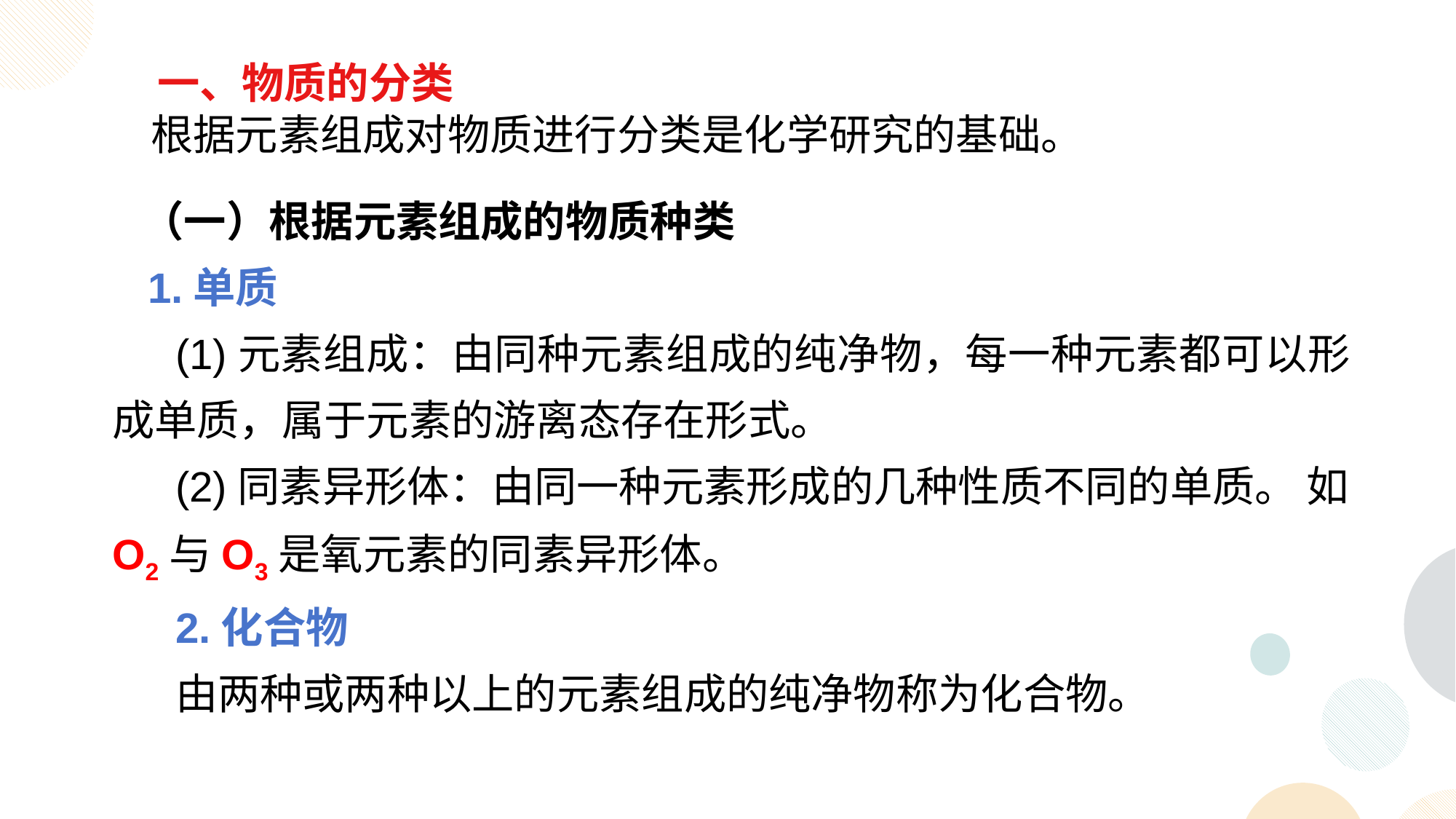

一、物质的分类
   根据元素组成对物质进行分类是化学研究的基础。
  （一）根据元素组成的物质种类
   1.单质
(1)元素组成：由同种元素组成的纯净物，每一种元素都可以形成单质，属于元素的游离态存在形式。
(2)同素异形体：由同一种元素形成的几种性质不同的单质。 如O2与O3是氧元素的同素异形体。
2.化合物
由两种或两种以上的元素组成的纯净物称为化合物。